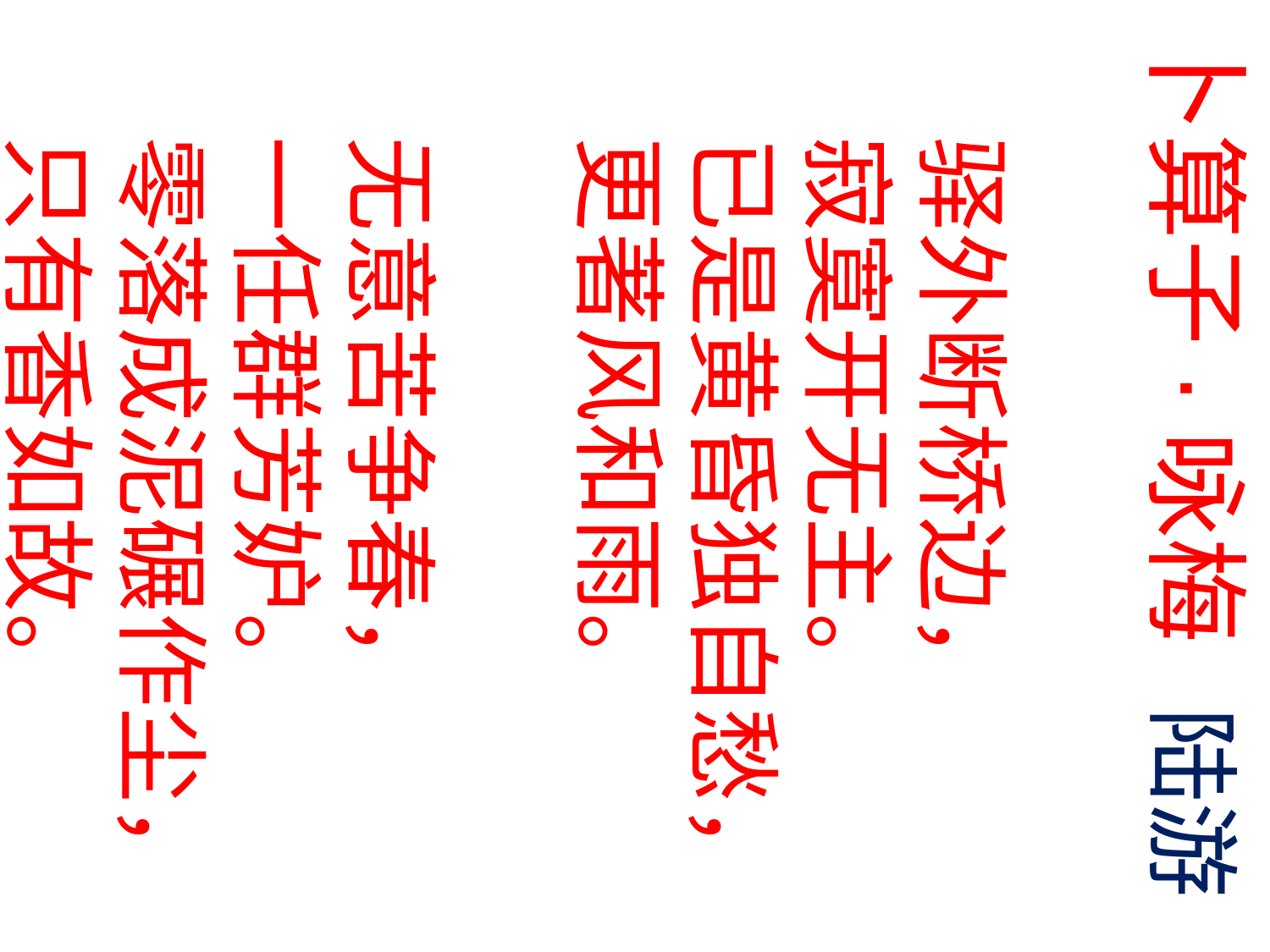

卜算子·咏梅   陆游

    驿外断桥边，
    寂寞开无主。
    已是黄昏独自愁，
    更著风和雨。

    无意苦争春，
    一任群芳妒。
    零落成泥碾作尘，
    只有香如故。